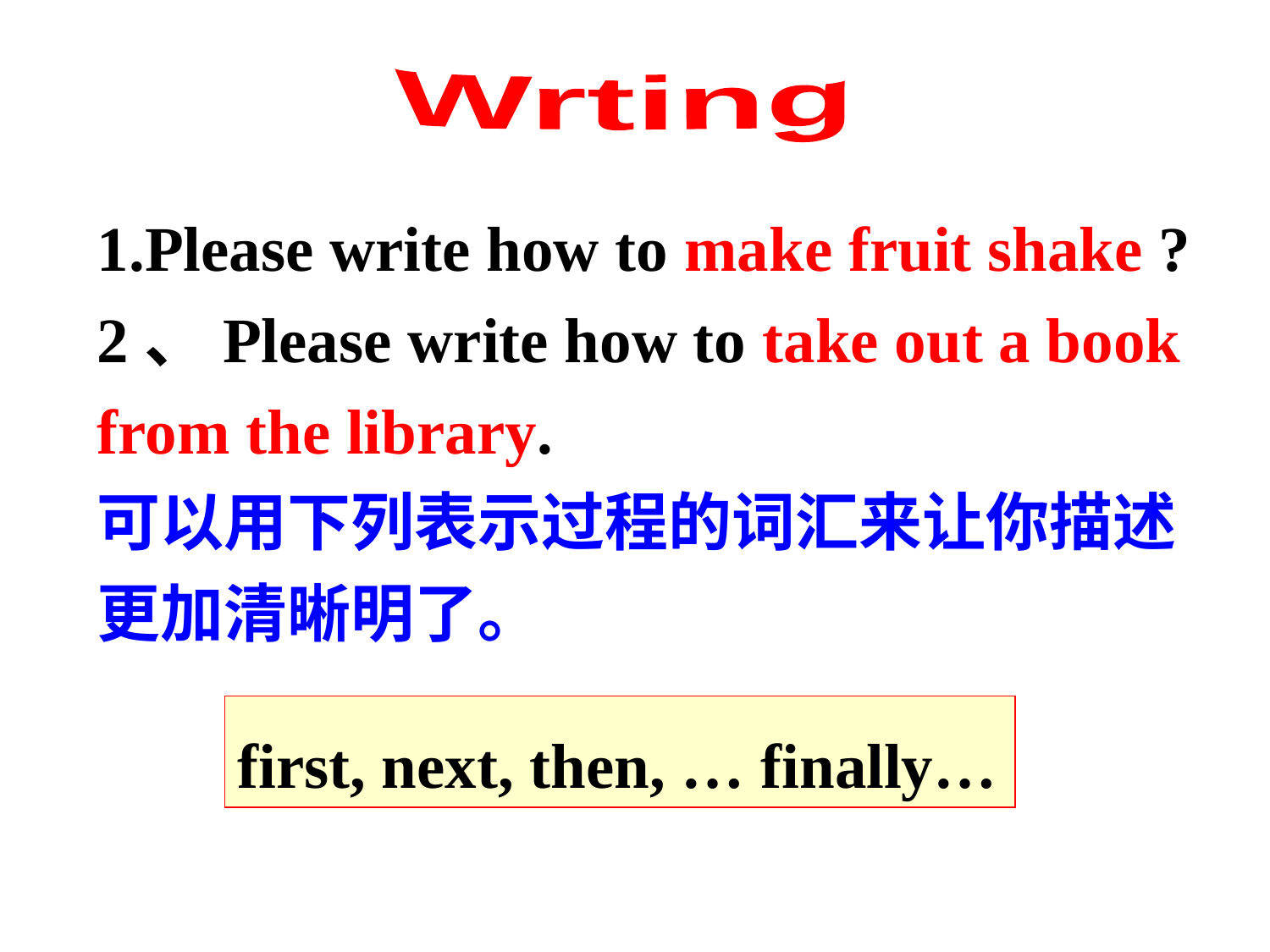

Wrting
1.Please write how to make fruit shake ?
2、Please write how to take out a book from the library.
可以用下列表示过程的词汇来让你描述更加清晰明了。
first, next, then, … finally…